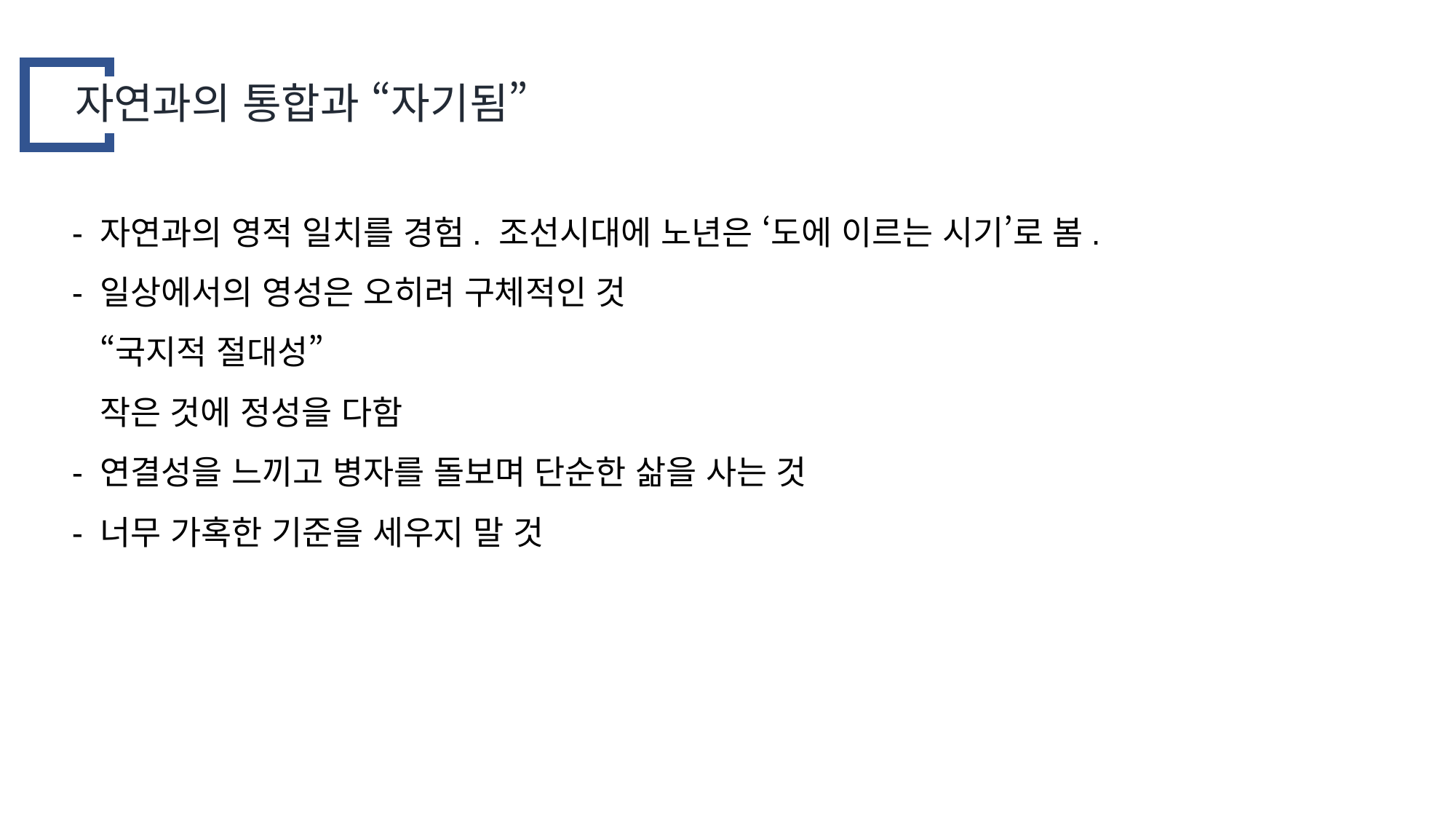

자연과의 통합과 “자기됨”
- 자연과의 영적 일치를 경험. 조선시대에 노년은 ‘도에 이르는 시기’로 봄.
- 일상에서의 영성은 오히려 구체적인 것
   “국지적 절대성”
   작은 것에 정성을 다함
- 연결성을 느끼고 병자를 돌보며 단순한 삶을 사는 것
- 너무 가혹한 기준을 세우지 말 것